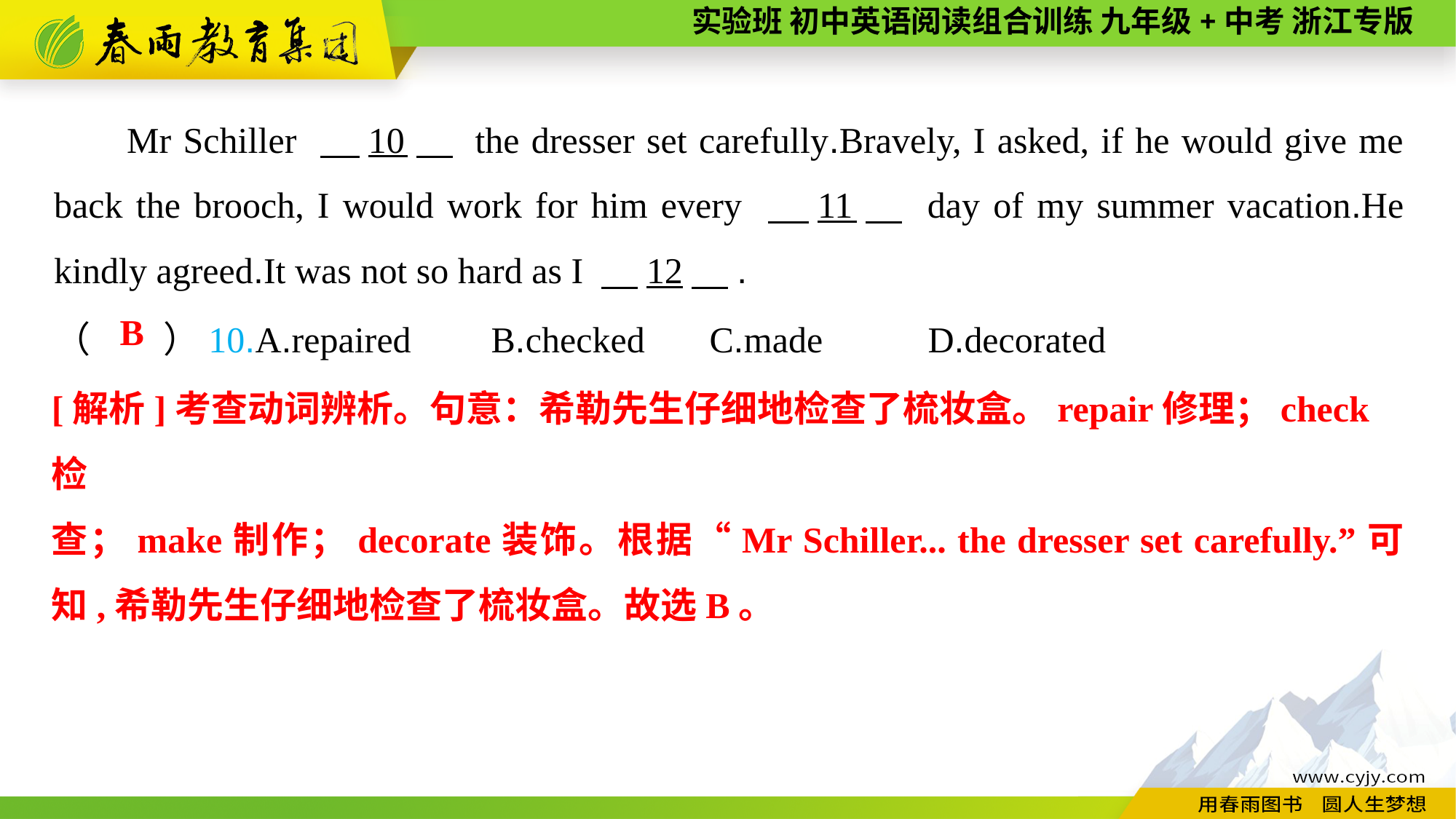

Mr Schiller 　10　 the dresser set carefully.Bravely, I asked, if he would give me back the brooch, I would work for him every 　11　 day of my summer vacation.He kindly agreed.It was not so hard as I 　12　.
（　　）10.A.repaired	B.checked	C.made	D.decorated
B
[解析]考查动词辨析。句意：希勒先生仔细地检查了梳妆盒。repair修理；check检
查；make制作；decorate装饰。根据“Mr Schiller... the dresser set carefully.”可知,希勒先生仔细地检查了梳妆盒。故选B。